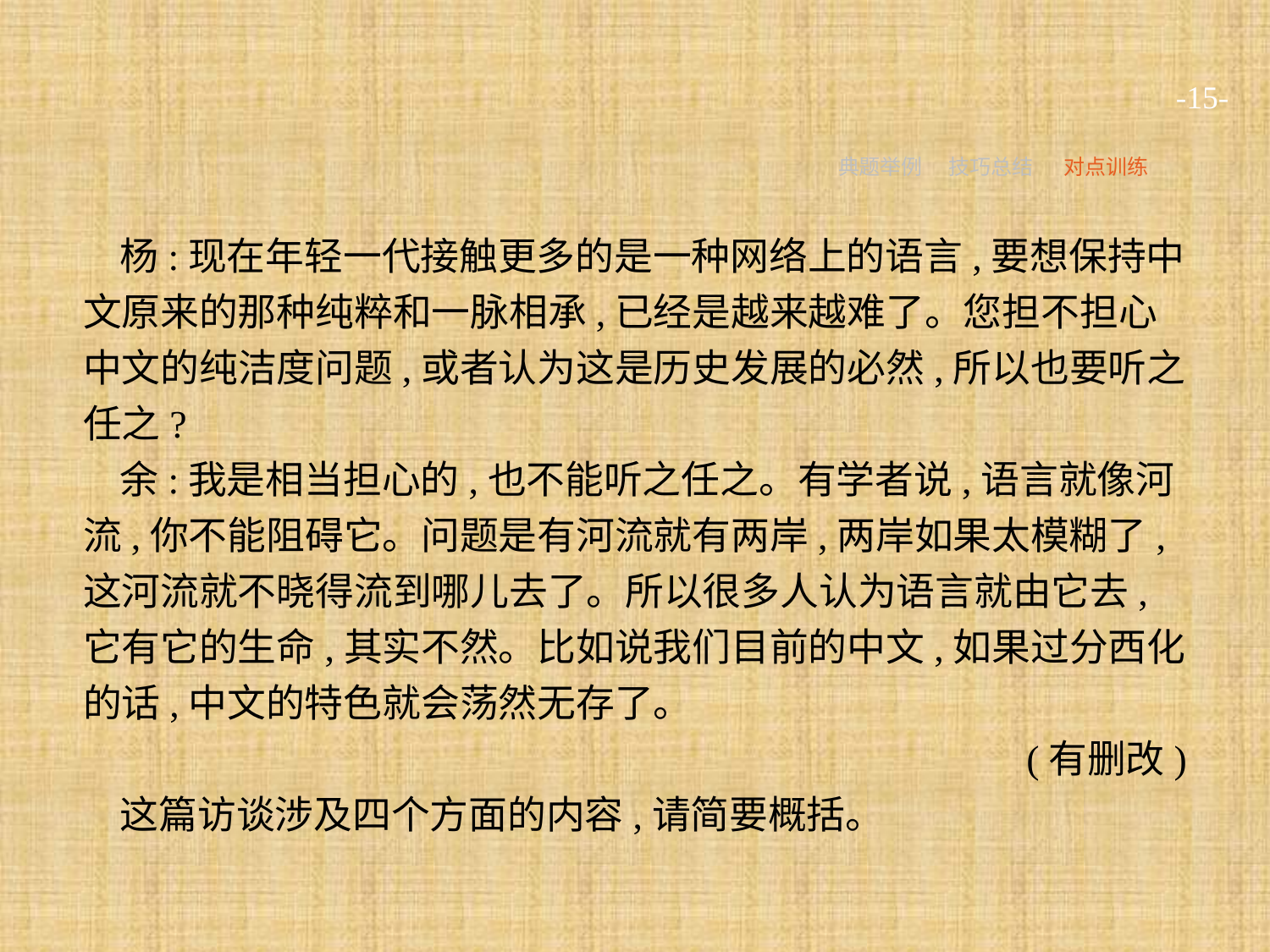

-15-
典题举例
技巧总结
对点训练
杨:现在年轻一代接触更多的是一种网络上的语言,要想保持中文原来的那种纯粹和一脉相承,已经是越来越难了。您担不担心中文的纯洁度问题,或者认为这是历史发展的必然,所以也要听之任之?
余:我是相当担心的,也不能听之任之。有学者说,语言就像河流,你不能阻碍它。问题是有河流就有两岸,两岸如果太模糊了,这河流就不晓得流到哪儿去了。所以很多人认为语言就由它去,它有它的生命,其实不然。比如说我们目前的中文,如果过分西化的话,中文的特色就会荡然无存了。
(有删改)
这篇访谈涉及四个方面的内容,请简要概括。